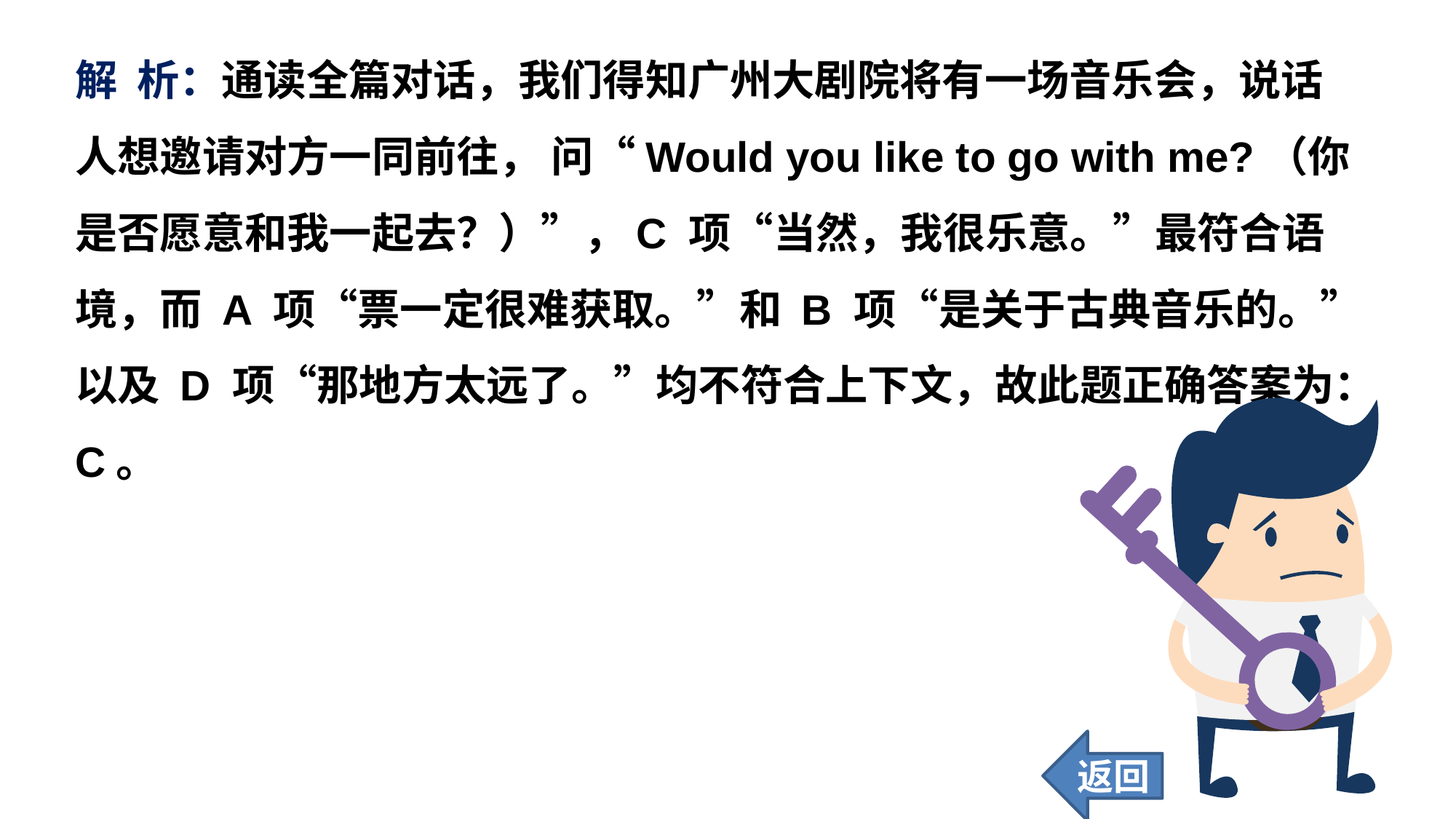

解  析：通读全篇对话，我们得知广州大剧院将有一场音乐会，说话人想邀请对方一同前往， 问“Would you like to go with me?（你是否愿意和我一起去？）”，C 项“当然，我很乐意。”最符合语境，而 A 项“票一定很难获取。”和 B 项“是关于古典音乐的。”以及 D 项“那地方太远了。”均不符合上下文，故此题正确答案为：C。

返回
58